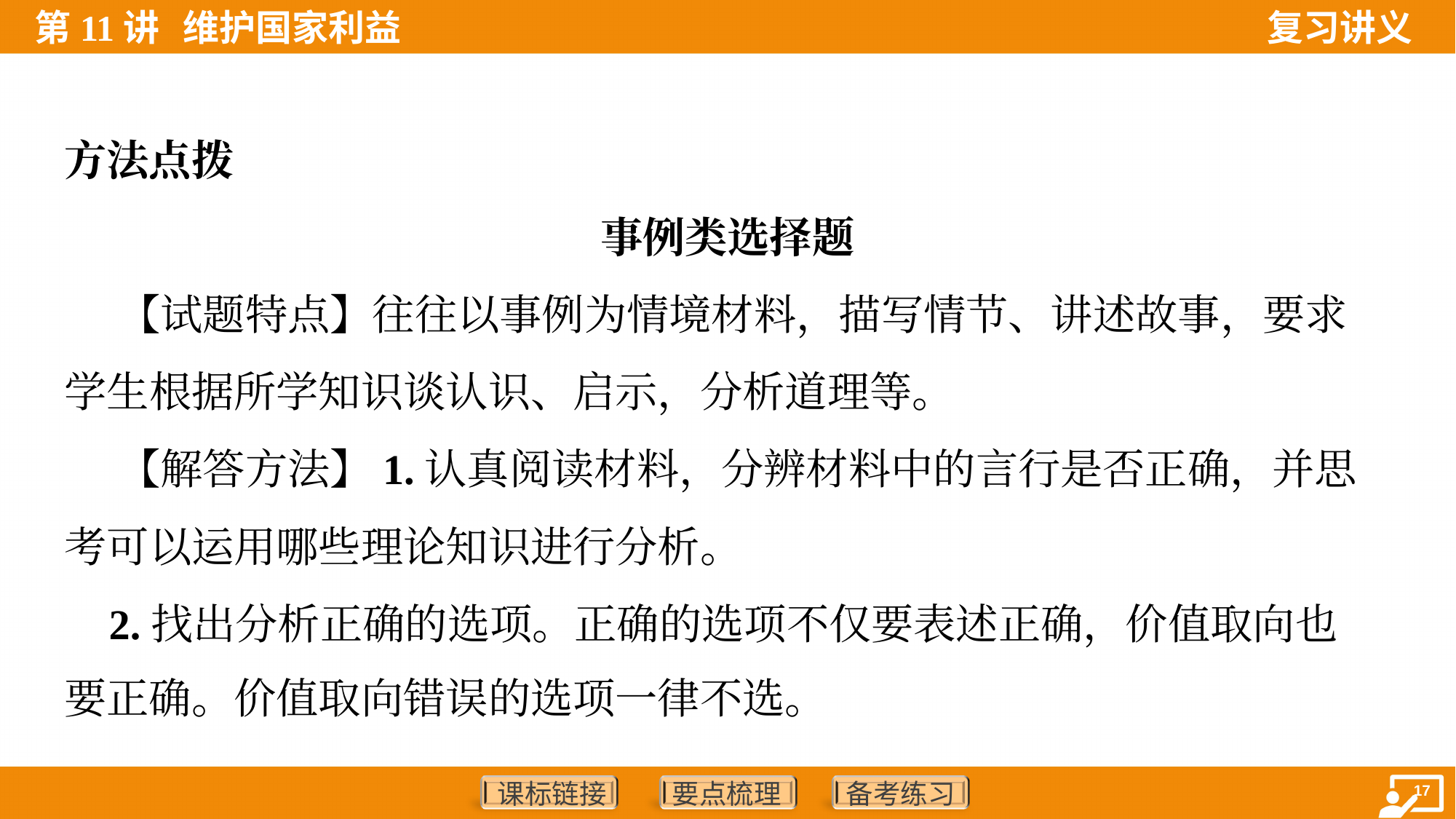

方法点拨
事例类选择题
    【试题特点】往往以事例为情境材料，描写情节、讲述故事，要求
学生根据所学知识谈认识、启示，分析道理等。
    【解答方法】1.认真阅读材料，分辨材料中的言行是否正确，并思
考可以运用哪些理论知识进行分析。
    2.找出分析正确的选项。正确的选项不仅要表述正确，价值取向也
要正确。价值取向错误的选项一律不选。